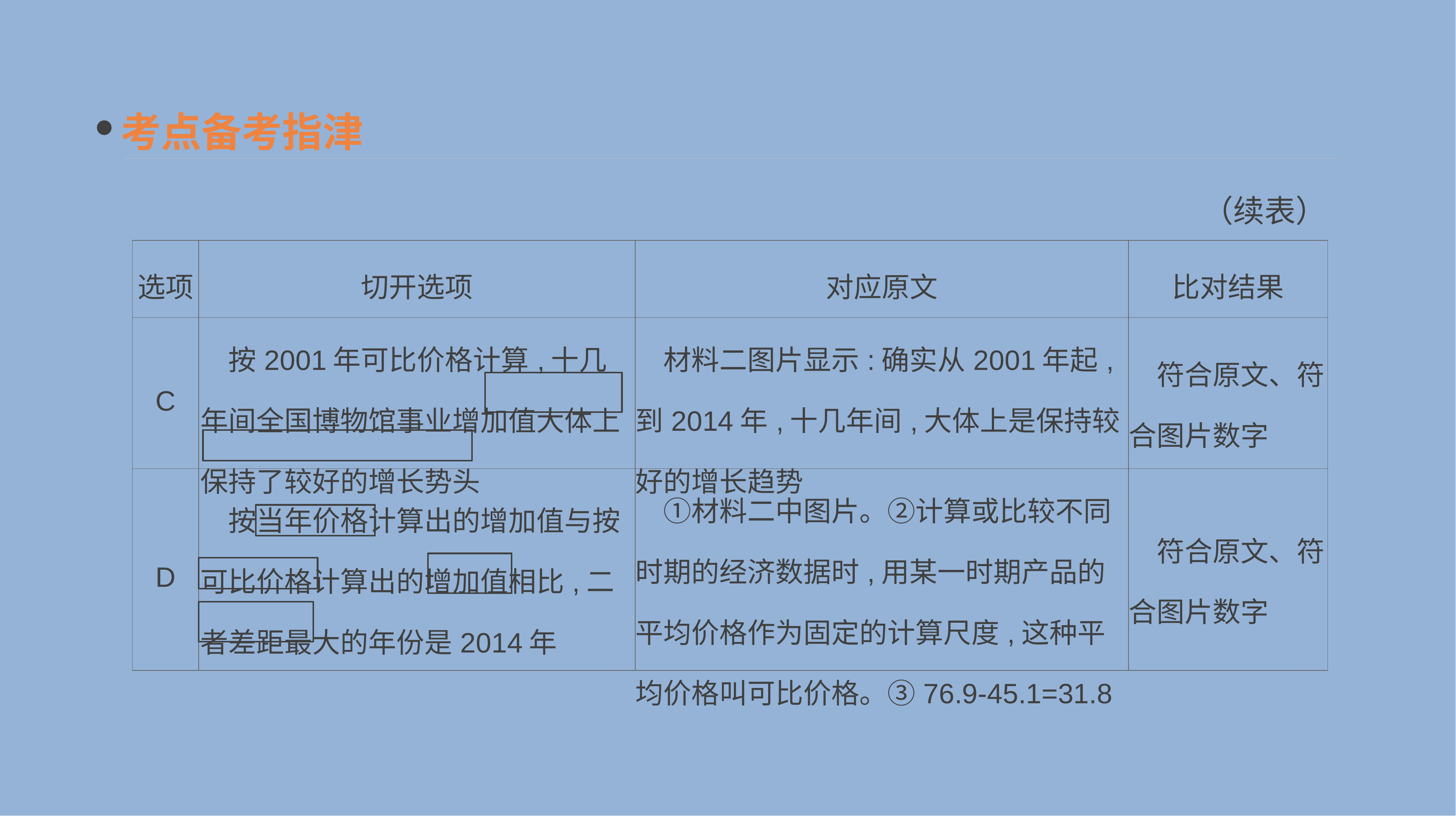

考点备考指津

（续表）
| 选项 | 切开选项 | 对应原文 | 比对结果 |
| --- | --- | --- | --- |
| C | 按2001年可比价格计算,十几年间全国博物馆事业增加值大体上保持了较好的增长势头 | 材料二图片显示:确实从2001年起,到2014年,十几年间,大体上是保持较好的增长趋势 | 符合原文、符合图片数字 |
| D | 按当年价格计算出的增加值与按可比价格计算出的增加值相比,二者差距最大的年份是2014年 | ①材料二中图片。②计算或比较不同时期的经济数据时,用某一时期产品的平均价格作为固定的计算尺度,这种平均价格叫可比价格。③76.9-45.1=31.8 | 符合原文、符合图片数字 |